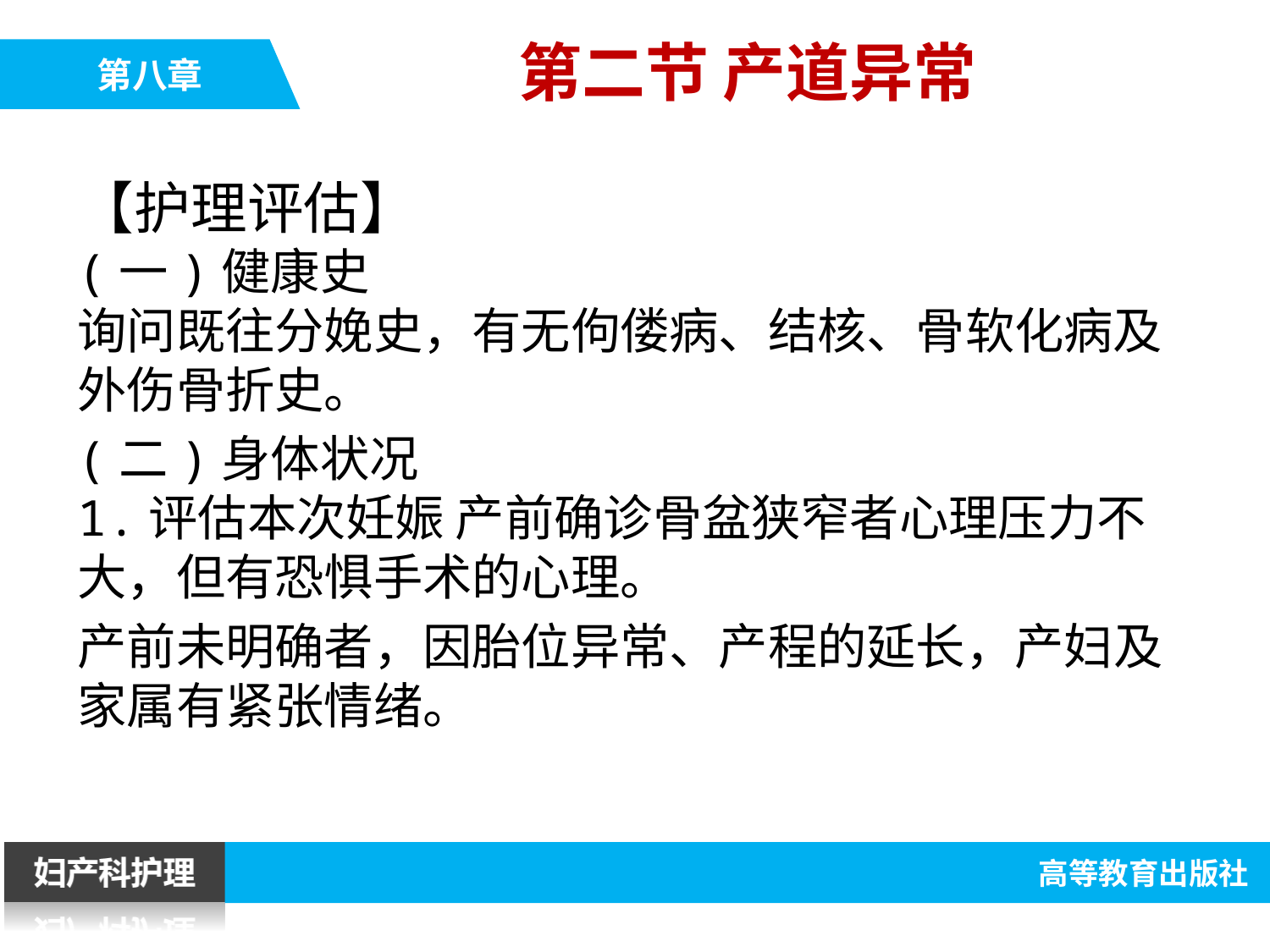

第二节 产道异常

【护理评估】
(一)健康史
询问既往分娩史，有无佝偻病、结核、骨软化病及外伤骨折史。
(二)身体状况
1.评估本次妊娠 产前确诊骨盆狭窄者心理压力不大，但有恐惧手术的心理。
产前未明确者，因胎位异常、产程的延长，产妇及家属有紧张情绪。